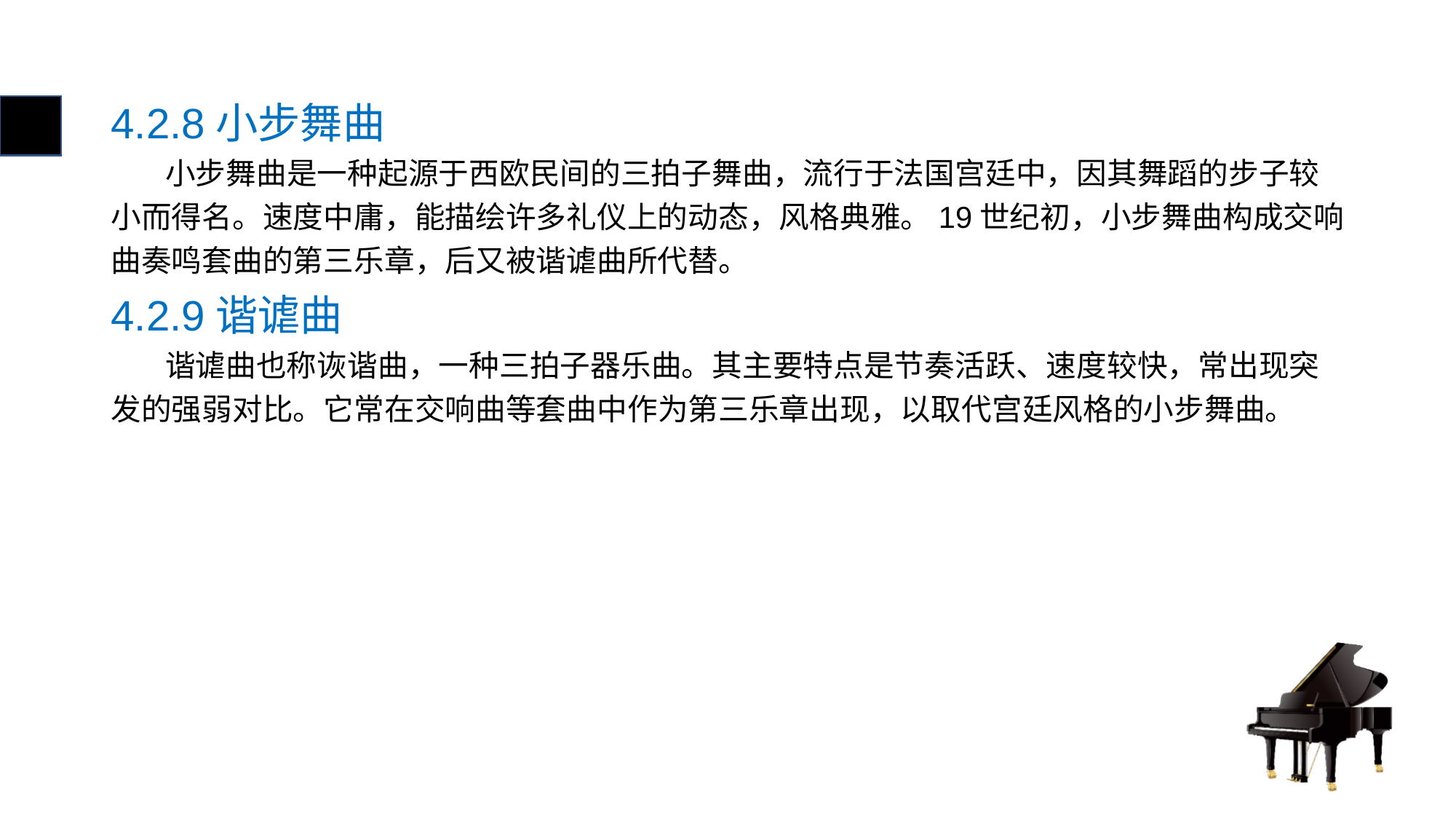

# 4.2.8小步舞曲
       小步舞曲是一种起源于西欧民间的三拍子舞曲，流行于法国宫廷中，因其舞蹈的步子较小而得名。速度中庸，能描绘许多礼仪上的动态，风格典雅。19世纪初，小步舞曲构成交响曲奏鸣套曲的第三乐章，后又被谐谑曲所代替。
4.2.9谐谑曲
       谐谑曲也称诙谐曲，一种三拍子器乐曲。其主要特点是节奏活跃、速度较快，常出现突发的强弱对比。它常在交响曲等套曲中作为第三乐章出现，以取代宫廷风格的小步舞曲。